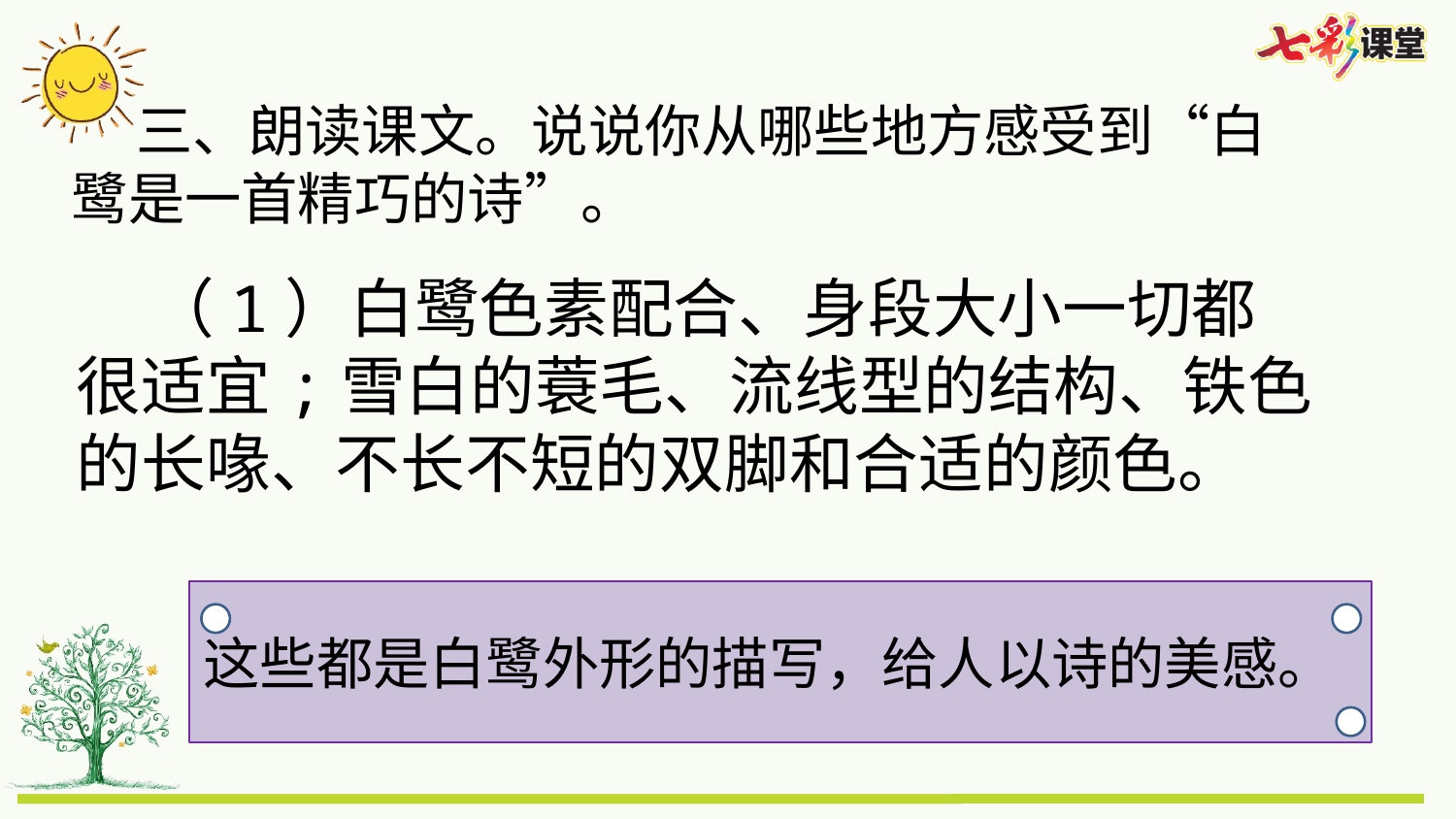

三、朗读课文。说说你从哪些地方感受到“白鹭是一首精巧的诗”。
    （1）白鹭色素配合、身段大小一切都很适宜;雪白的蓑毛、流线型的结构、铁色的长喙、不长不短的双脚和合适的颜色。
这些都是白鹭外形的描写，给人以诗的美感。